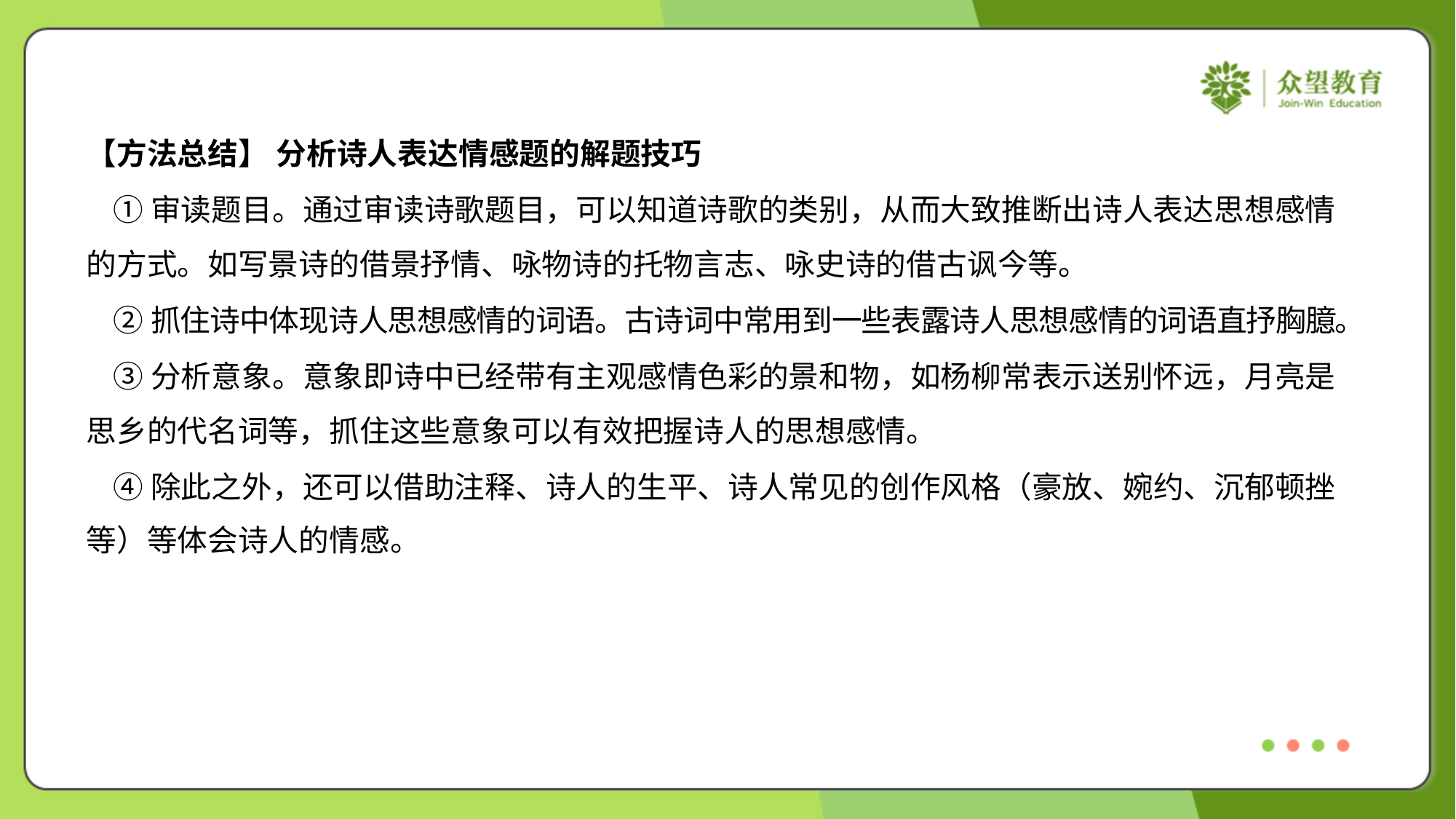

【方法总结】 分析诗人表达情感题的解题技巧
    ①审读题目。通过审读诗歌题目，可以知道诗歌的类别，从而大致推断出诗人表达思想感情
的方式。如写景诗的借景抒情、咏物诗的托物言志、咏史诗的借古讽今等。
    ②抓住诗中体现诗人思想感情的词语。古诗词中常用到一些表露诗人思想感情的词语直抒胸臆。
    ③分析意象。意象即诗中已经带有主观感情色彩的景和物，如杨柳常表示送别怀远，月亮是
思乡的代名词等，抓住这些意象可以有效把握诗人的思想感情。
    ④除此之外，还可以借助注释、诗人的生平、诗人常见的创作风格（豪放、婉约、沉郁顿挫
等）等体会诗人的情感。